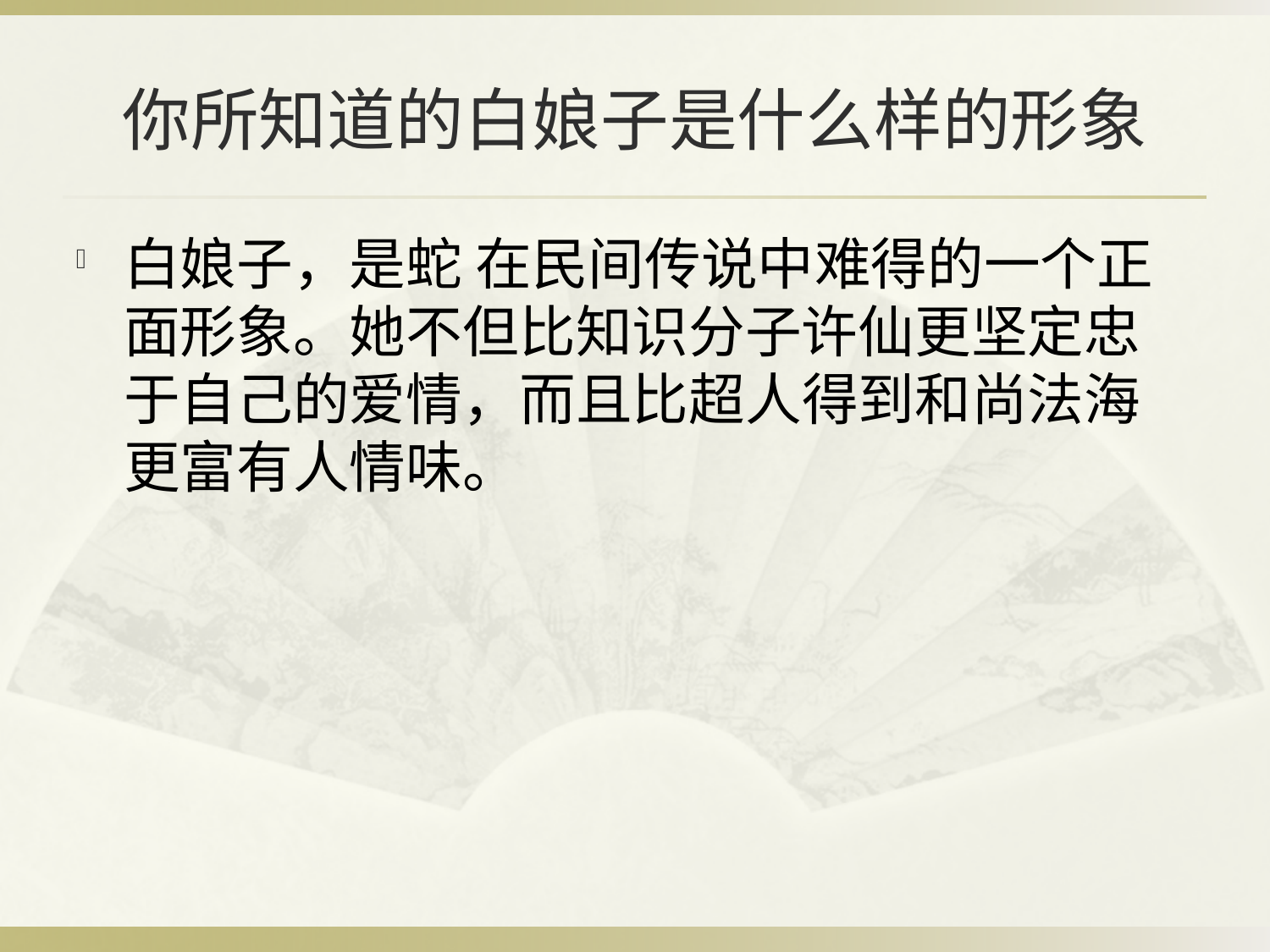

# 你所知道的白娘子是什么样的形象
白娘子，是蛇 在民间传说中难得的一个正面形象。她不但比知识分子许仙更坚定忠于自己的爱情，而且比超人得到和尚法海更富有人情味。